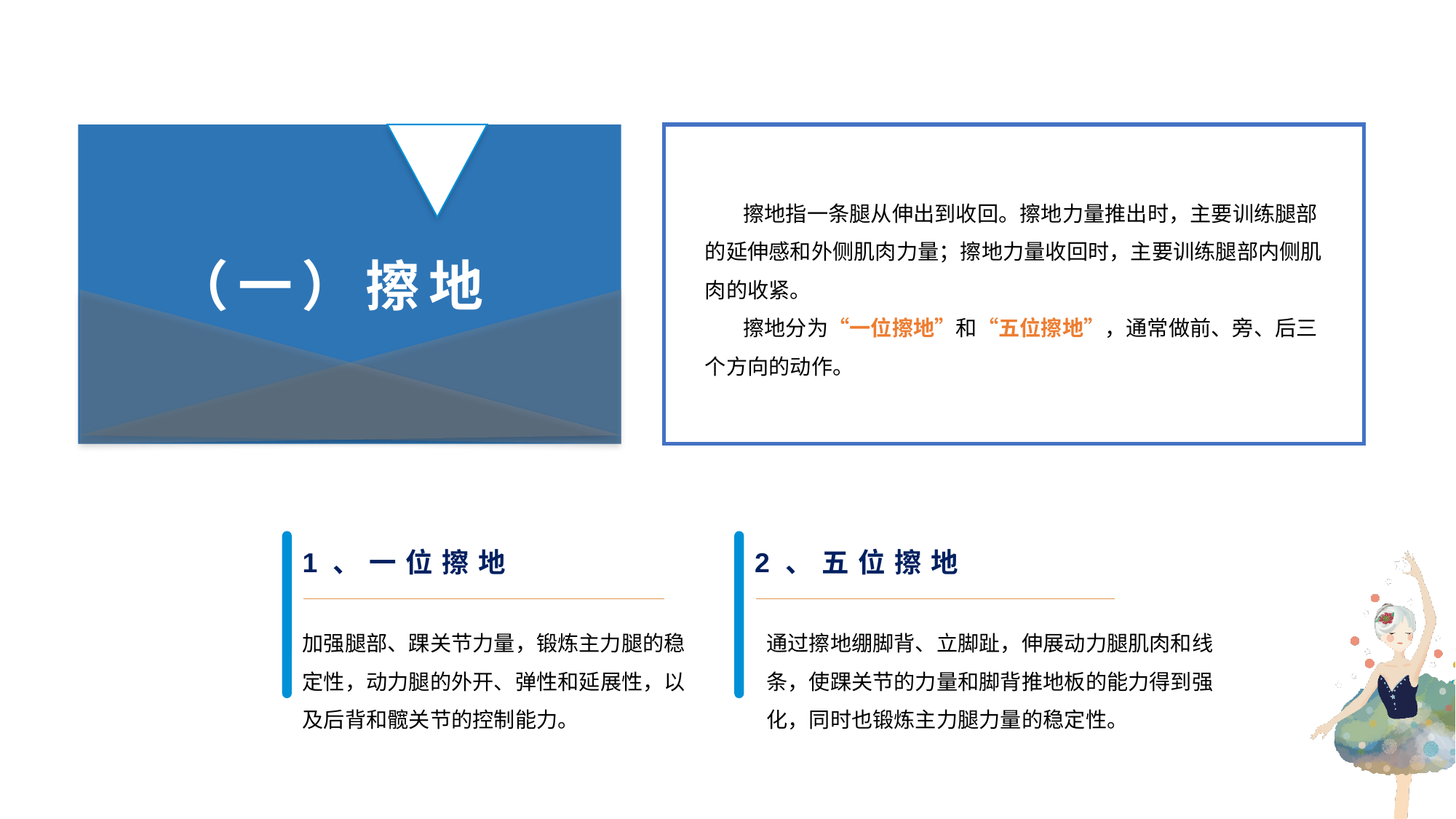

（一）擦地

       擦地指一条腿从伸出到收回。擦地力量推出时，主要训练腿部的延伸感和外侧肌肉力量；擦地力量收回时，主要训练腿部内侧肌肉的收紧。
       擦地分为“一位擦地”和“五位擦地”，通常做前、旁、后三个方向的动作。
1、一位擦地
2、五位擦地

加强腿部、踝关节力量，锻炼主力腿的稳定性，动力腿的外开、弹性和延展性，以及后背和髋关节的控制能力。
通过擦地绷脚背、立脚趾，伸展动力腿肌肉和线条，使踝关节的力量和脚背推地板的能力得到强化，同时也锻炼主力腿力量的稳定性。